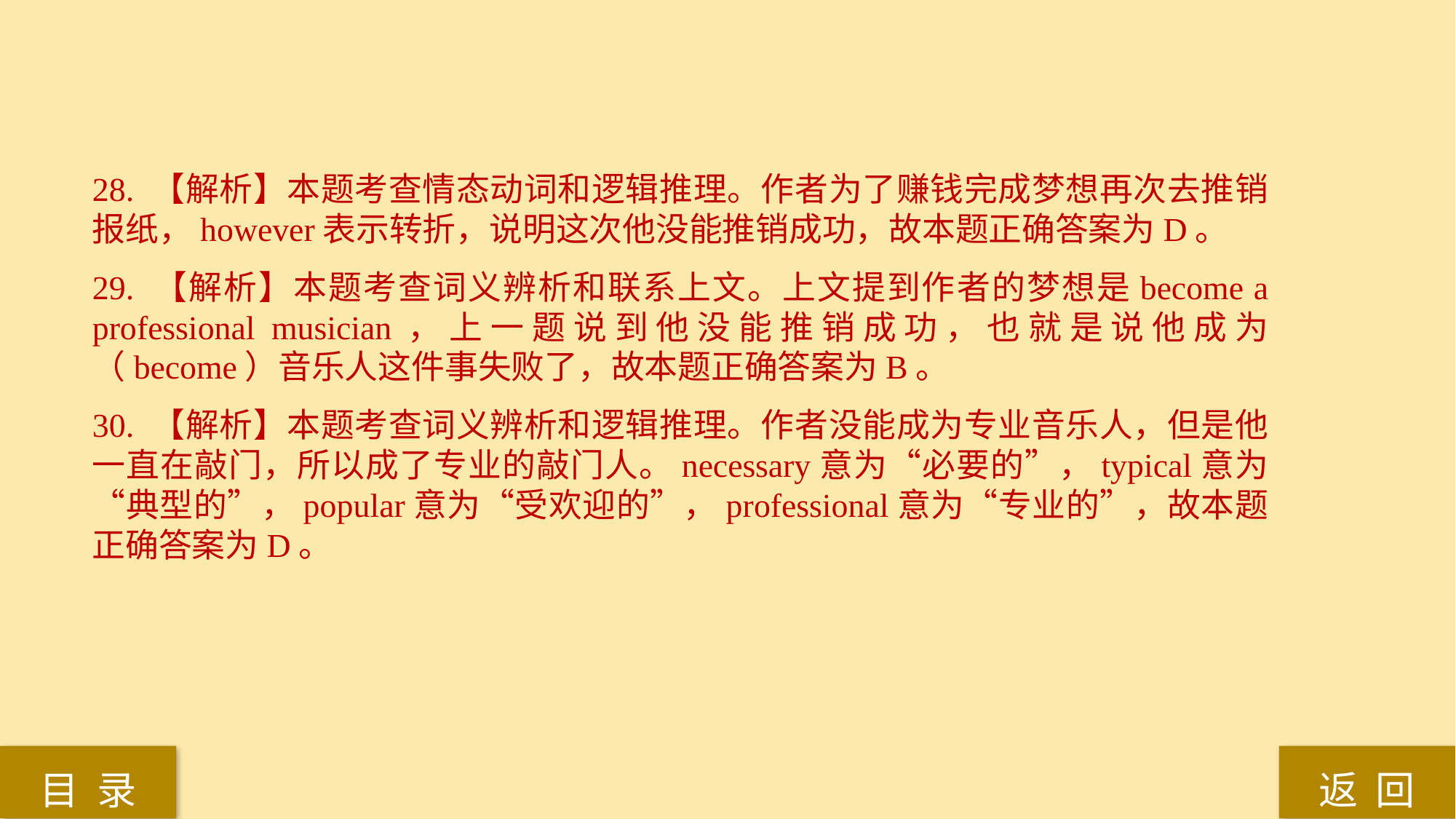

28. 【解析】本题考查情态动词和逻辑推理。作者为了赚钱完成梦想再次去推销报纸，however表示转折，说明这次他没能推销成功，故本题正确答案为D。
29. 【解析】本题考查词义辨析和联系上文。上文提到作者的梦想是become a professional musician，上一题说到他没能推销成功，也就是说他成为（become）音乐人这件事失败了，故本题正确答案为B。
30. 【解析】本题考查词义辨析和逻辑推理。作者没能成为专业音乐人，但是他一直在敲门，所以成了专业的敲门人。necessary意为“必要的”，typical意为“典型的”，popular意为“受欢迎的”，professional意为“专业的”，故本题正确答案为D。
返  回